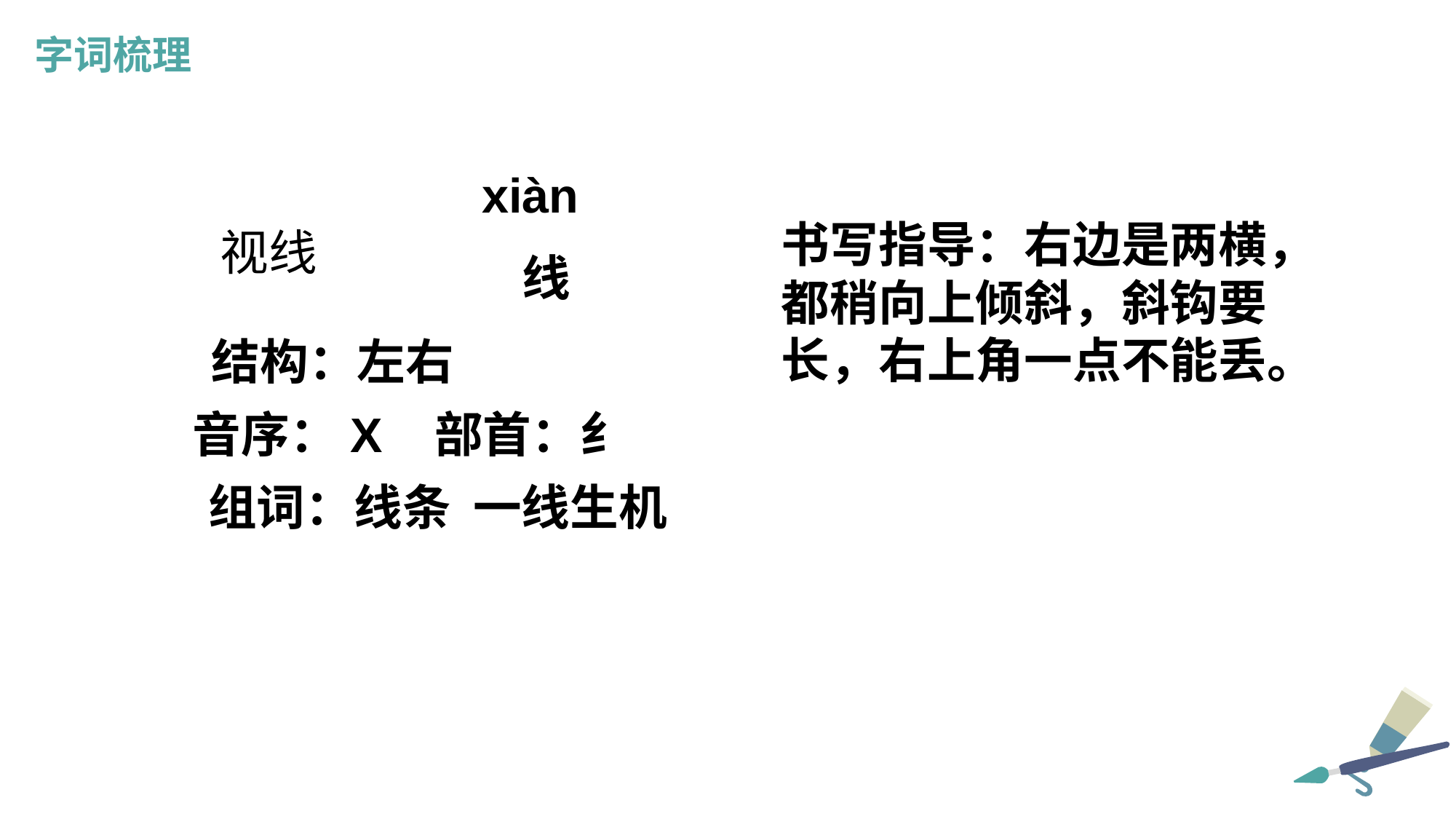

字词梳理
xiàn
书写指导：右边是两横，都稍向上倾斜，斜钩要长，右上角一点不能丢。
视线
线
结构：左右
音序：X   部首：纟
组词：线条  一线生机